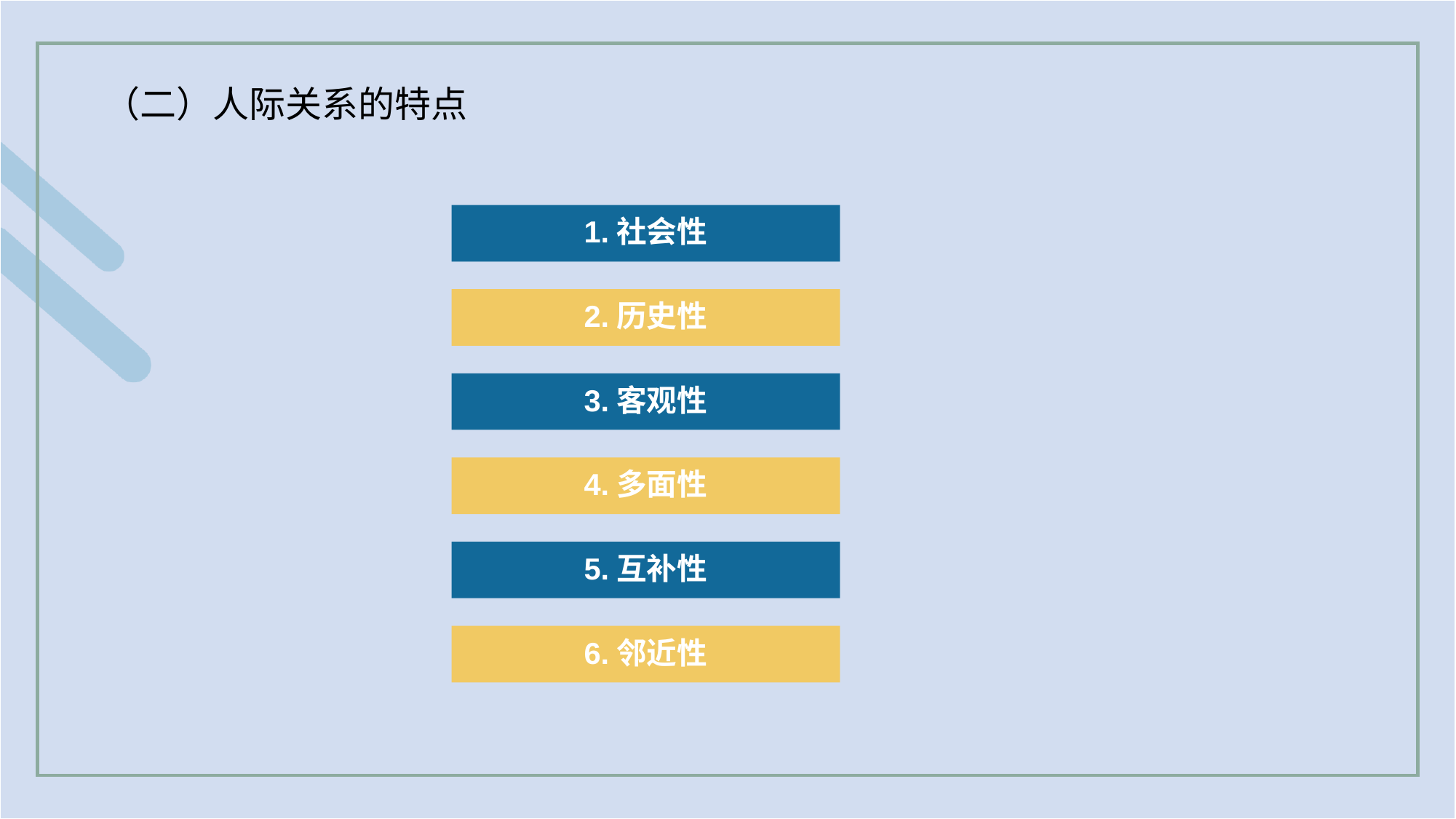

（二）人际关系的特点
1.社会性
2.历史性
3.客观性
4.多面性
5.互补性
6.邻近性